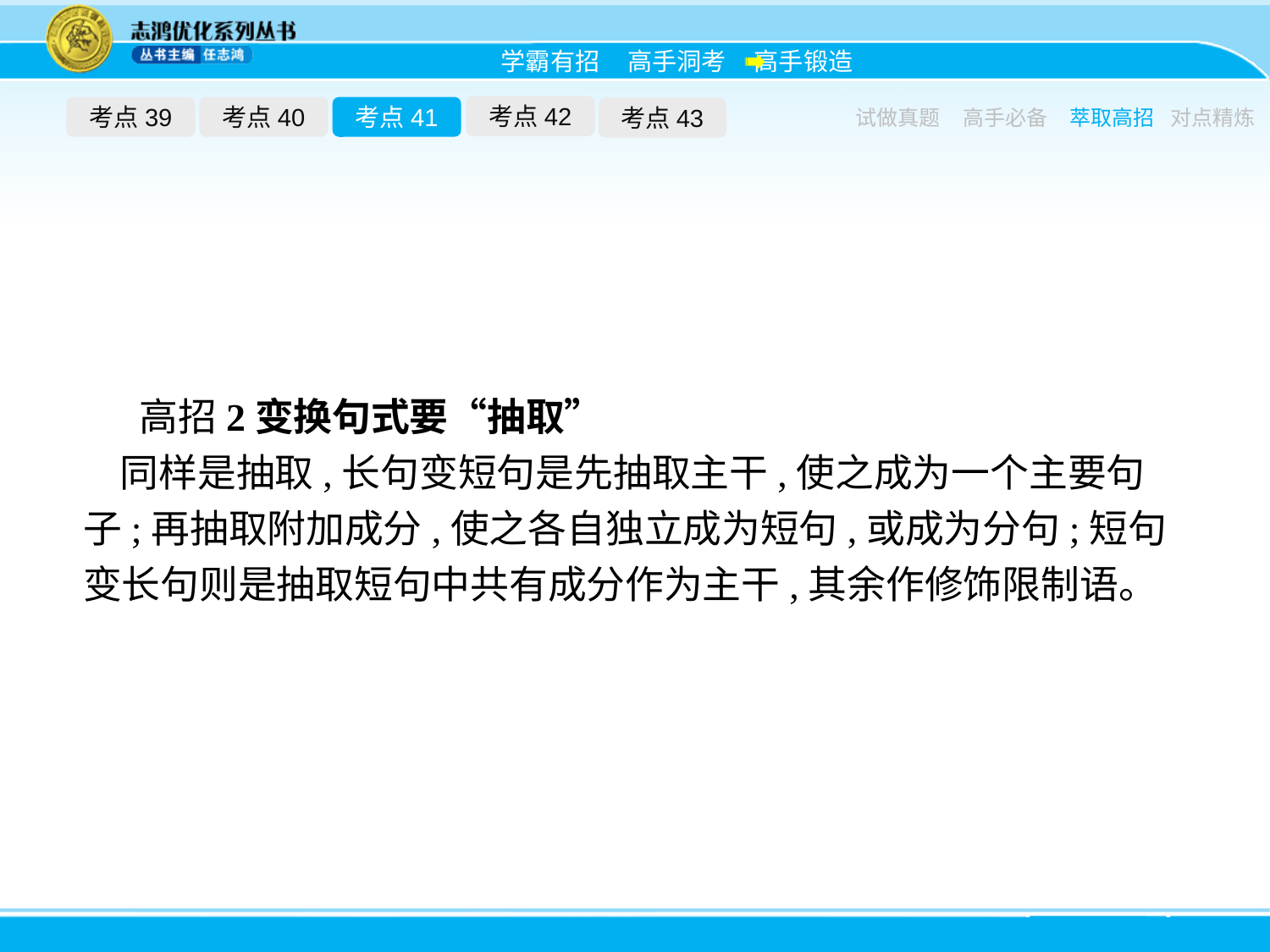

考点42
考点39
考点40
考点41
考点43
试做真题
高手必备
萃取高招
对点精炼
高招2变换句式要“抽取”
同样是抽取,长句变短句是先抽取主干,使之成为一个主要句子;再抽取附加成分,使之各自独立成为短句,或成为分句;短句变长句则是抽取短句中共有成分作为主干,其余作修饰限制语。